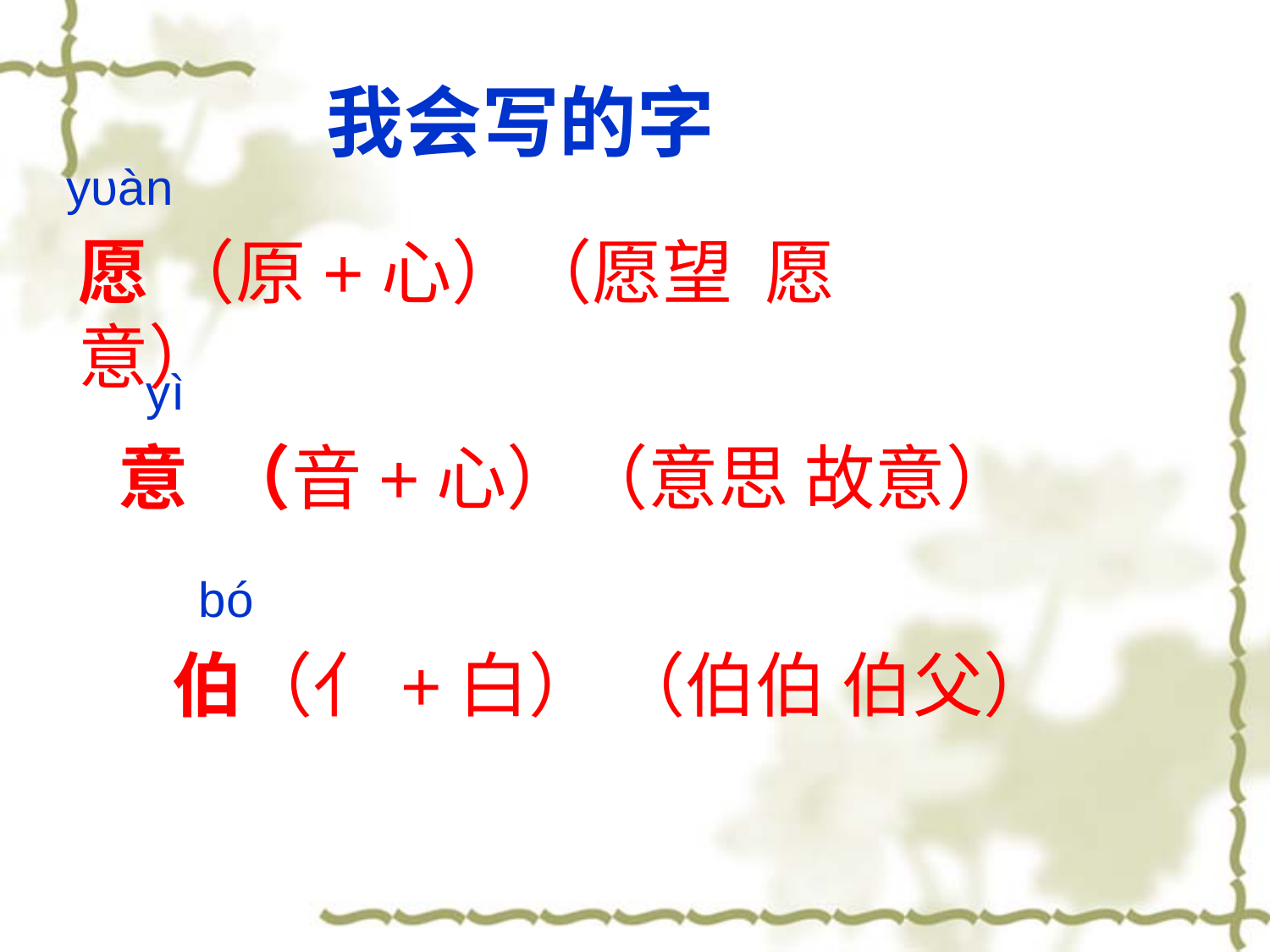

我会写的字
yυàn
愿 （原+心）（愿望  愿意）
yì
意  （音+心）（意思 故意）
bó
伯（亻+白） （伯伯 伯父）